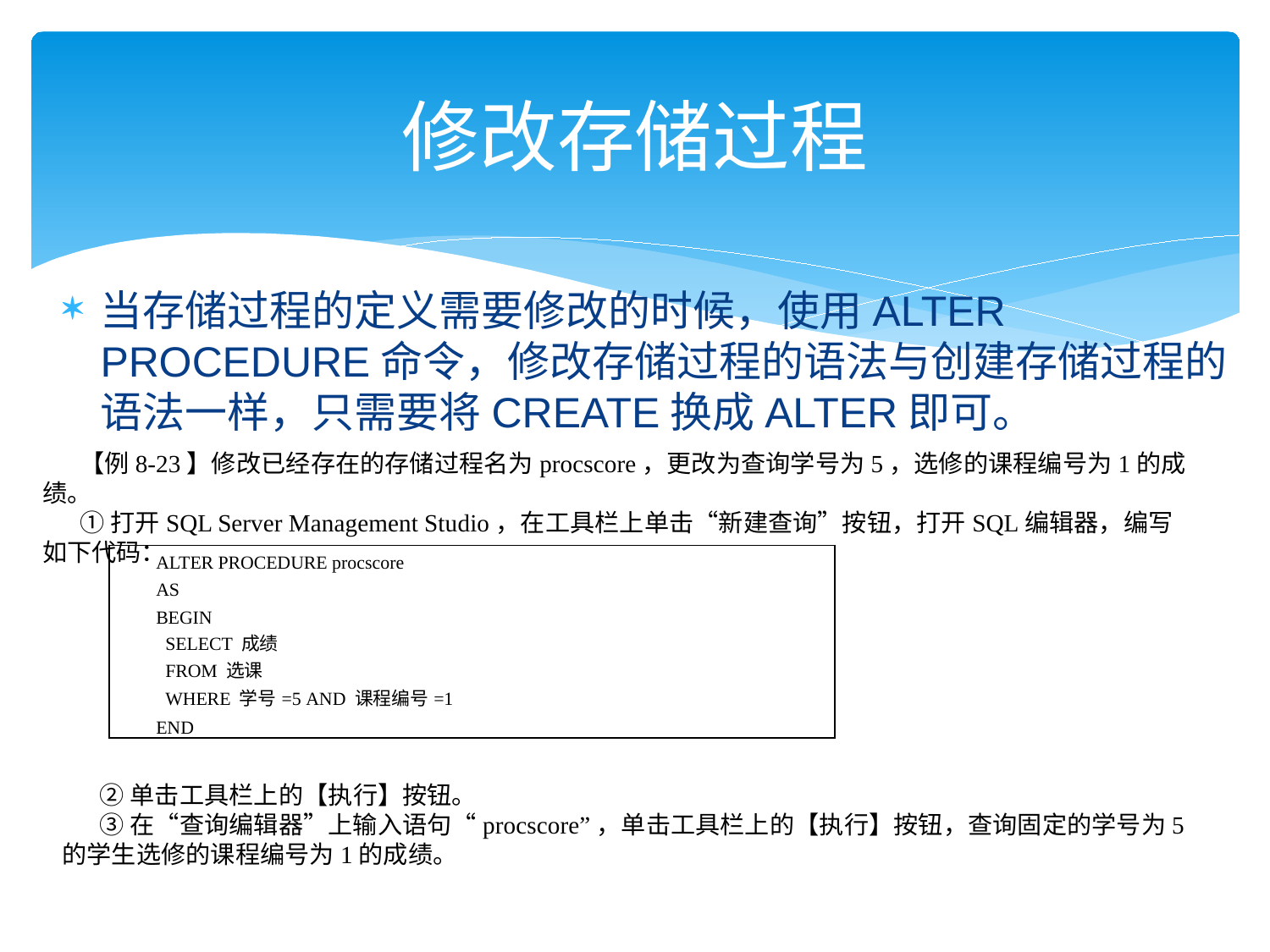

# 修改存储过程
当存储过程的定义需要修改的时候，使用ALTER PROCEDURE命令，修改存储过程的语法与创建存储过程的语法一样，只需要将CREATE换成ALTER即可。
【例8-23】修改已经存在的存储过程名为procscore，更改为查询学号为5，选修的课程编号为1的成绩。
①打开SQL Server Management Studio，在工具栏上单击“新建查询”按钮，打开SQL编辑器，编写如下代码：
| ALTER PROCEDURE procscore AS BEGIN SELECT 成绩 FROM 选课 WHERE 学号=5 AND 课程编号=1 END |
| --- |
②单击工具栏上的【执行】按钮。
③在“查询编辑器”上输入语句“procscore”，单击工具栏上的【执行】按钮，查询固定的学号为5的学生选修的课程编号为1的成绩。